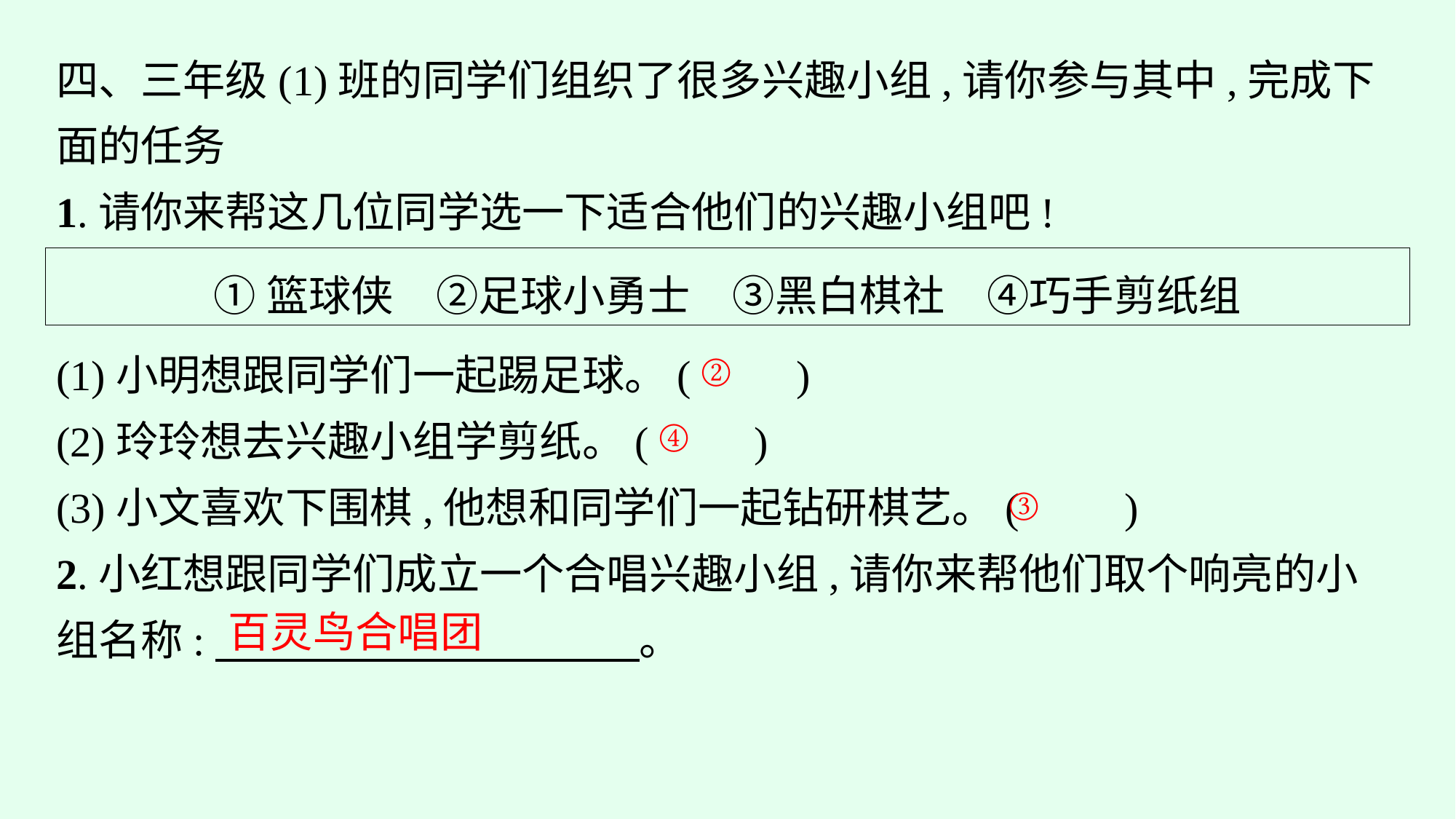

四、三年级(1)班的同学们组织了很多兴趣小组,请你参与其中,完成下面的任务
1.请你来帮这几位同学选一下适合他们的兴趣小组吧!
①篮球侠　②足球小勇士　③黑白棋社　④巧手剪纸组
(1)小明想跟同学们一起踢足球。(　　)
(2)玲玲想去兴趣小组学剪纸。(　　)
(3)小文喜欢下围棋,他想和同学们一起钻研棋艺。(　　)
2.小红想跟同学们成立一个合唱兴趣小组,请你来帮他们取个响亮的小组名称:　　　　　　　　　　。
②
④
③
百灵鸟合唱团